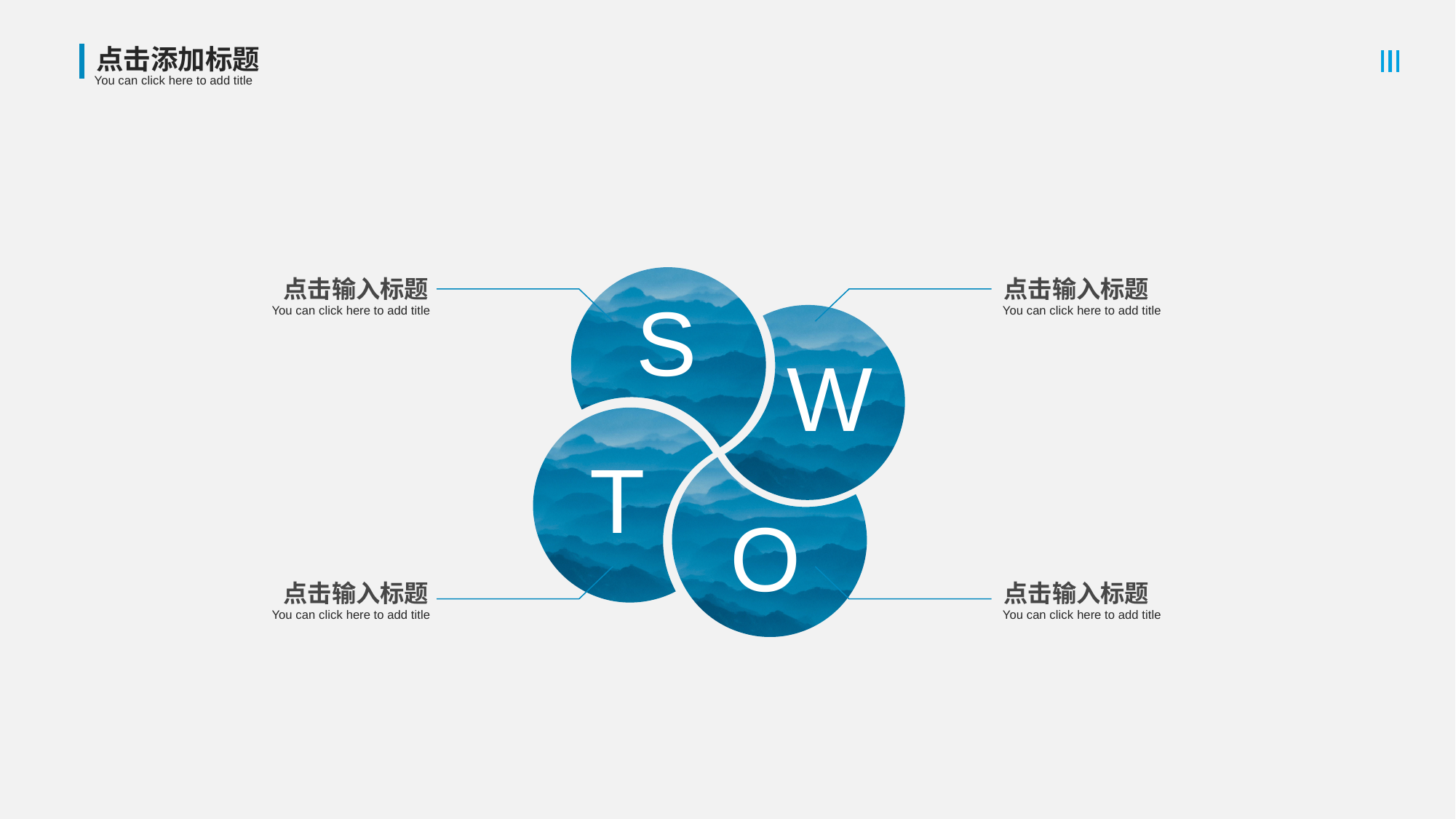

S
点击输入标题
You can click here to add title

点击输入标题
You can click here to add title

W

T

点击输入标题
You can click here to add title

O

点击输入标题
You can click here to add title